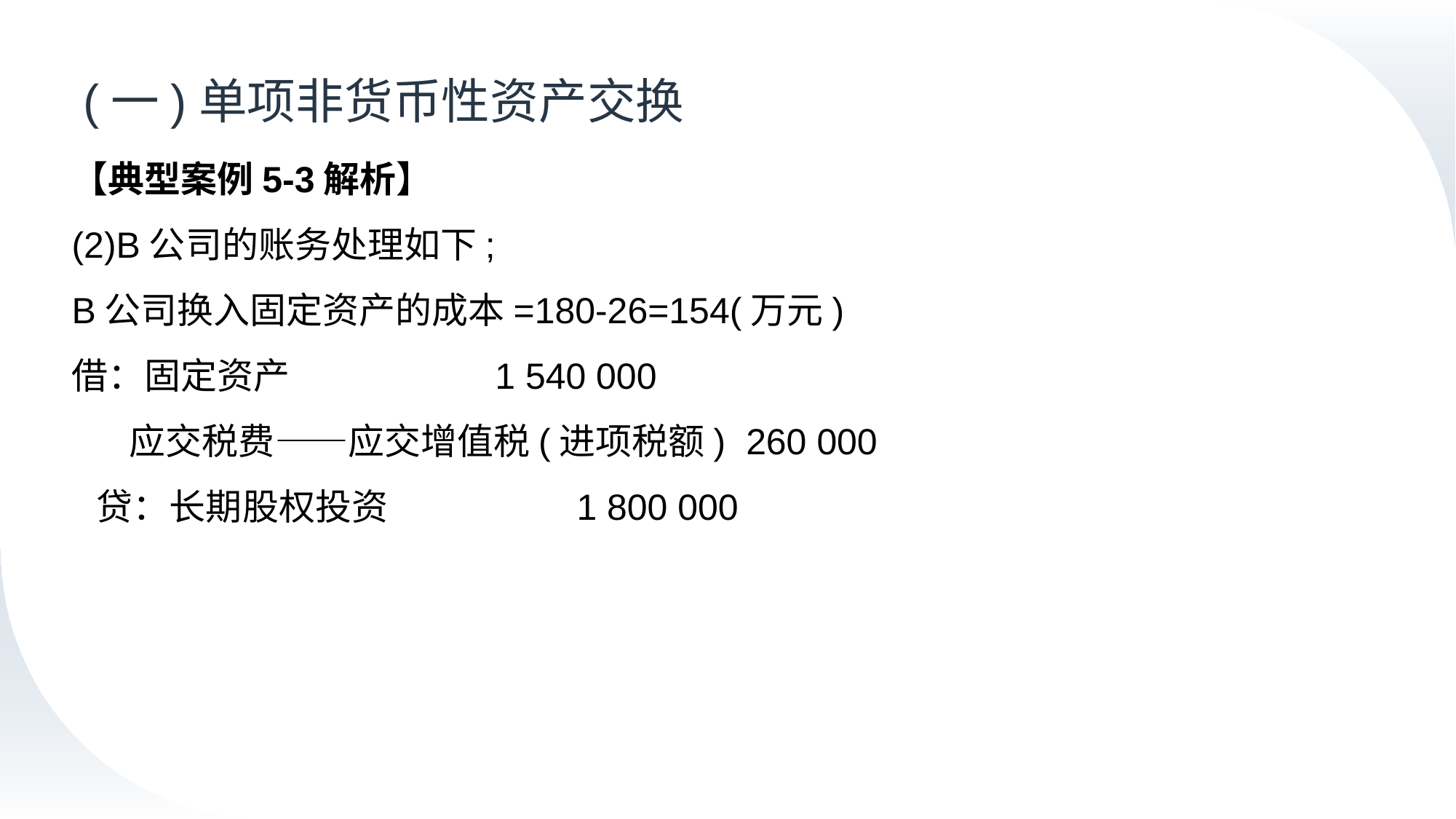

# (一)单项非货币性资产交换
【典型案例5-3解析】
(2)B公司的账务处理如下;
B公司换入固定资产的成本=180-26=154(万元)
借：固定资产                        1 540 000
      应交税费——应交增值税(进项税额)  260 000
  贷：长期股权投资                      1 800 000